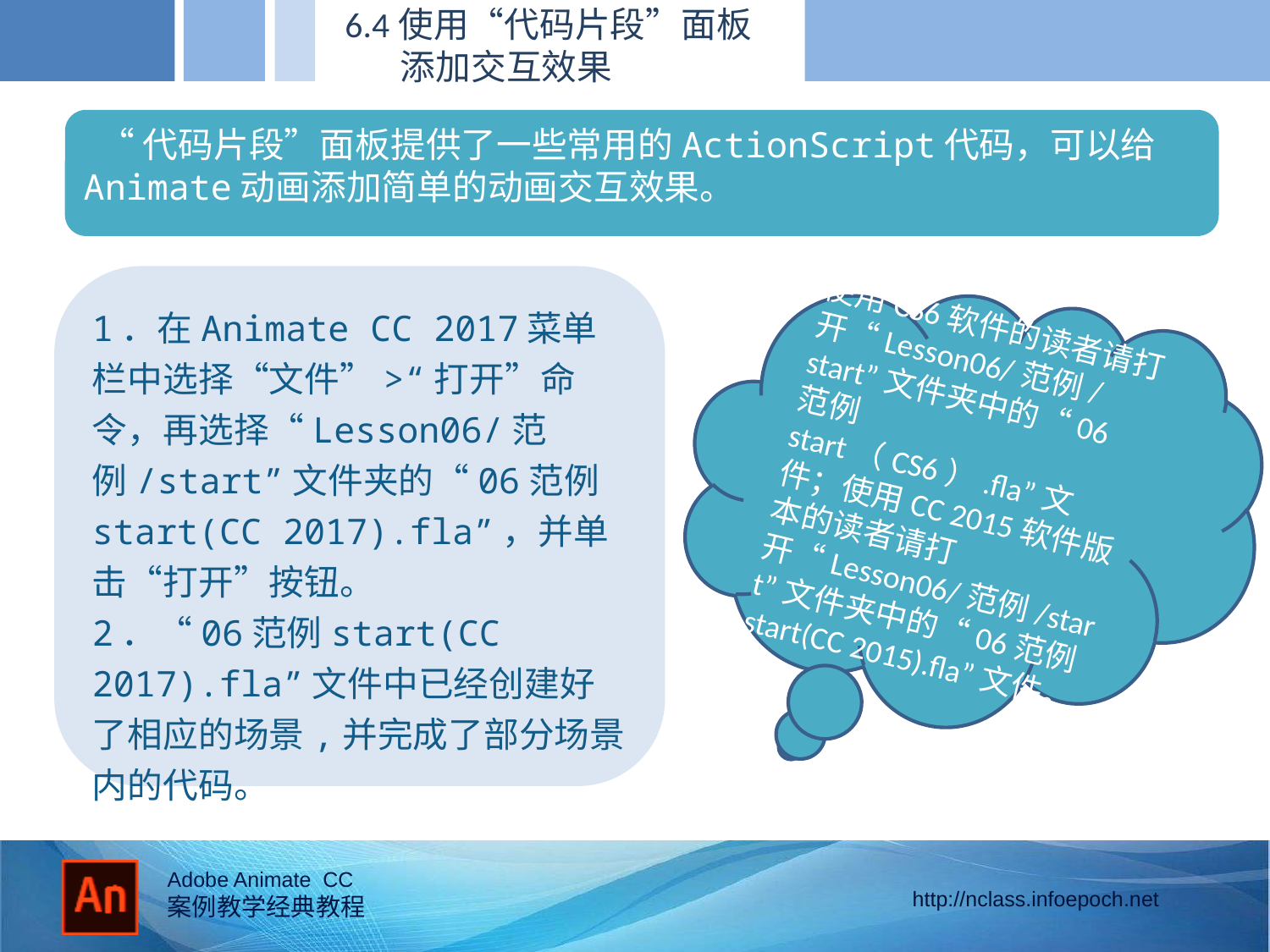

6.4使用“代码片段”面板
      添加交互效果
  “代码片段”面板提供了一些常用的ActionScript代码，可以给Animate动画添加简单的动画交互效果。
1．在Animate CC 2017菜单栏中选择“文件”>“打开”命令，再选择“Lesson06/范例/start”文件夹的“06范例start(CC 2017).fla”，并单击“打开”按钮。
2．“06范例start(CC 2017).fla”文件中已经创建好了相应的场景,并完成了部分场景内的代码。
使用CS6软件的读者请打开“Lesson06/范例/start”文件夹中的“06范例start（CS6）.fla”文件；使用CC 2015软件版本的读者请打开“Lesson06/范例/start”文件夹中的“06范例start(CC 2015).fla”文件。